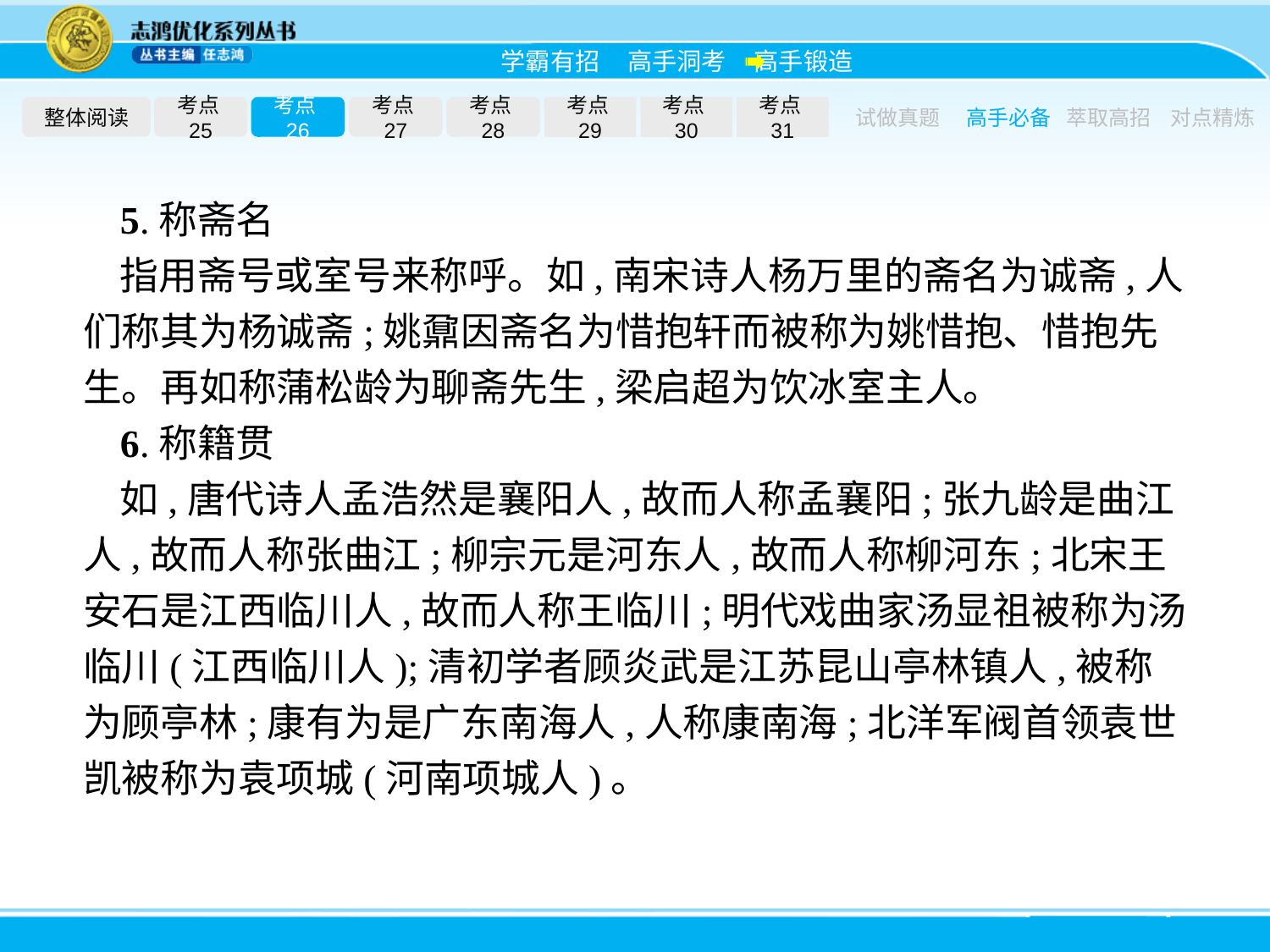

整体阅读
考点25
考点26
考点27
考点28
考点29
考点30
考点31
试做真题
高手必备
萃取高招
对点精炼
5.称斋名
指用斋号或室号来称呼。如,南宋诗人杨万里的斋名为诚斋,人们称其为杨诚斋;姚鼐因斋名为惜抱轩而被称为姚惜抱、惜抱先生。再如称蒲松龄为聊斋先生,梁启超为饮冰室主人。
6.称籍贯
如,唐代诗人孟浩然是襄阳人,故而人称孟襄阳;张九龄是曲江人,故而人称张曲江;柳宗元是河东人,故而人称柳河东;北宋王安石是江西临川人,故而人称王临川;明代戏曲家汤显祖被称为汤临川(江西临川人);清初学者顾炎武是江苏昆山亭林镇人,被称为顾亭林;康有为是广东南海人,人称康南海;北洋军阀首领袁世凯被称为袁项城(河南项城人)。